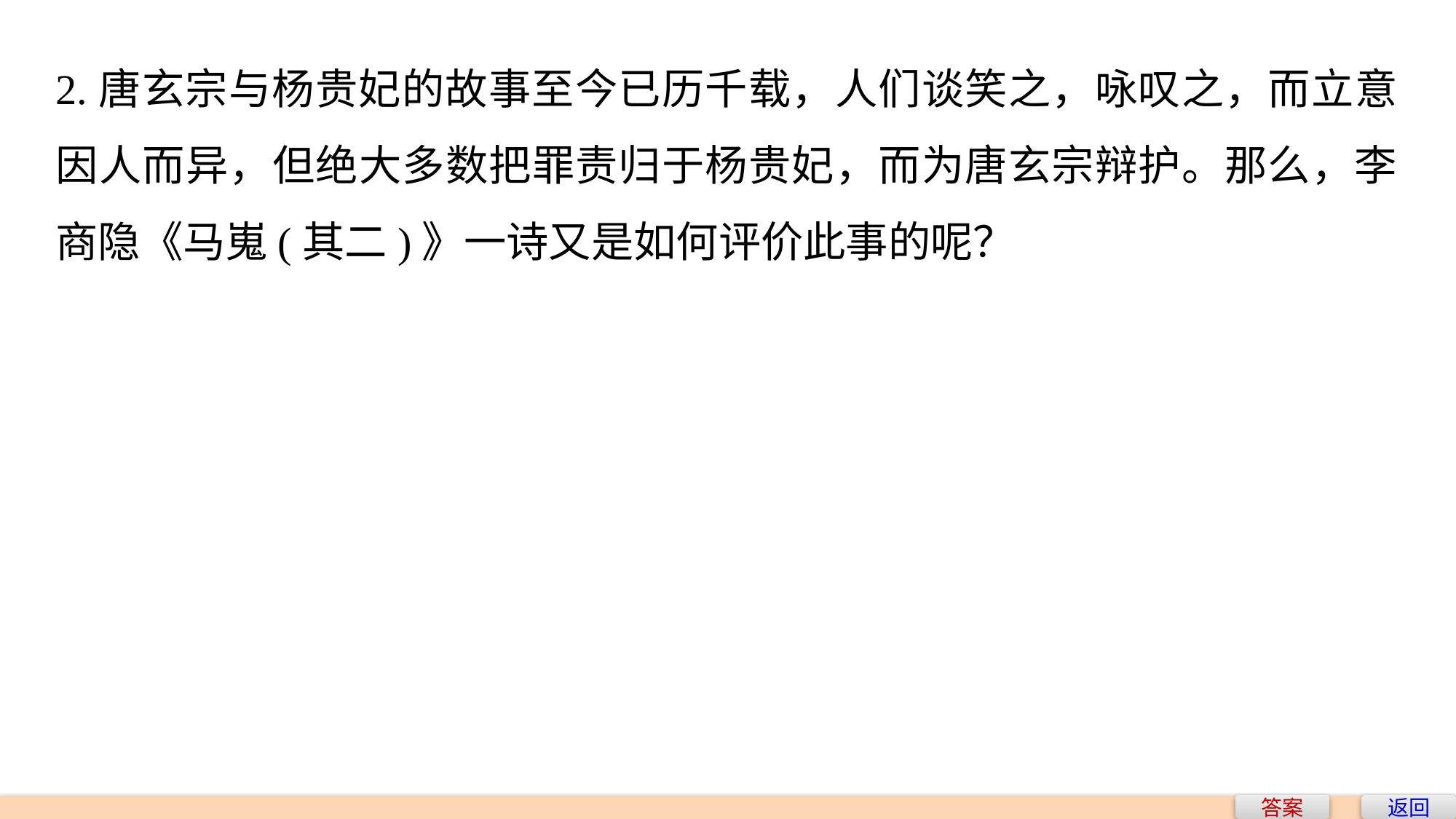

2.唐玄宗与杨贵妃的故事至今已历千载，人们谈笑之，咏叹之，而立意因人而异，但绝大多数把罪责归于杨贵妃，而为唐玄宗辩护。那么，李商隐《马嵬(其二)》一诗又是如何评价此事的呢？
答案
返回